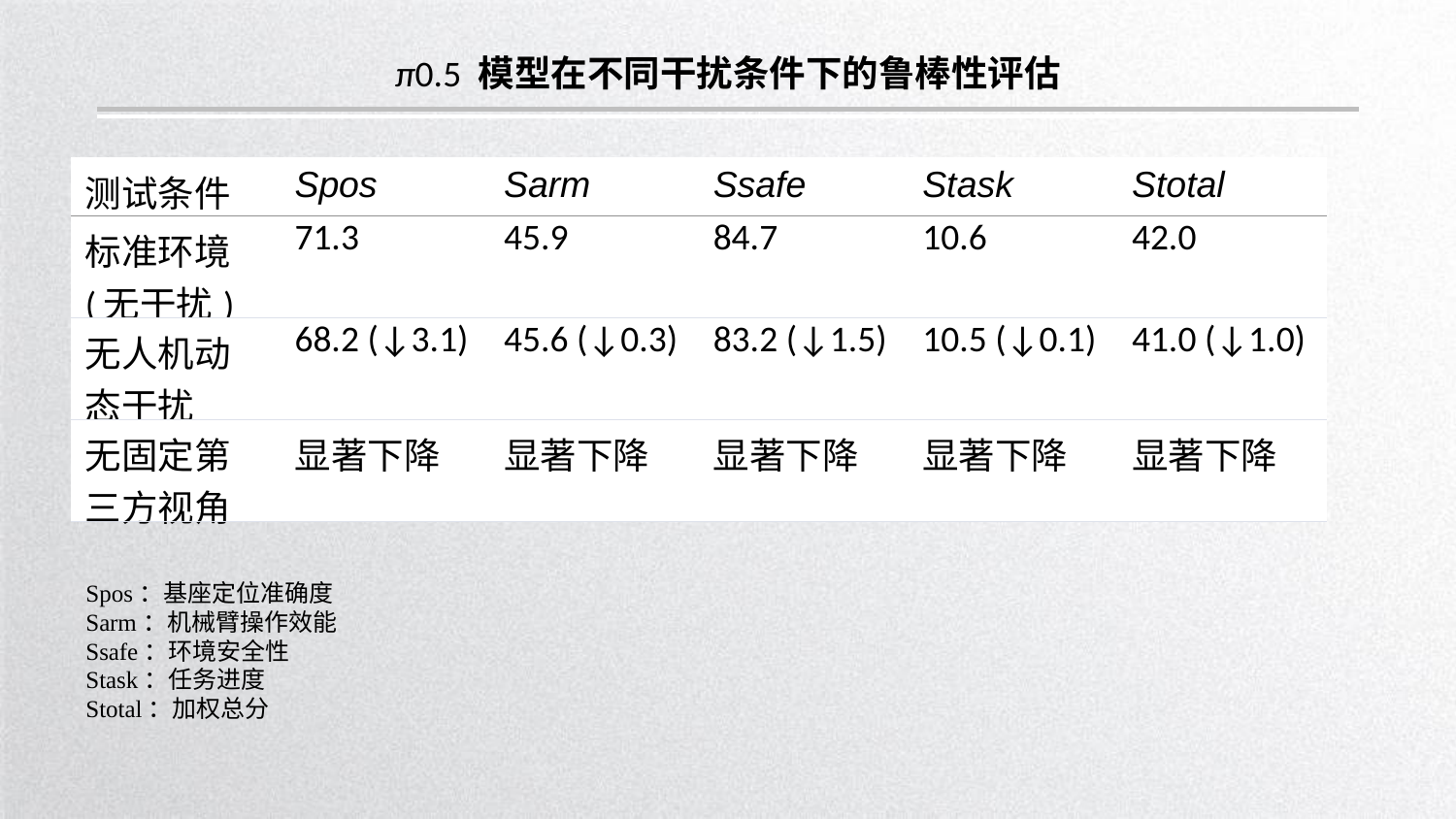

π0.5​ 模型在不同干扰条件下的鲁棒性评估
| 测试条件 | Spos​ | Sarm​ | Ssafe​ | Stask​ | Stotal​ |
| --- | --- | --- | --- | --- | --- |
| 标准环境 (无干扰) | 71.3 | 45.9 | 84.7 | 10.6 | 42.0 |
| 无人机动态干扰 | 68.2 (↓3.1) | 45.6 (↓0.3) | 83.2 (↓1.5) | 10.5 (↓0.1) | 41.0 (↓1.0) |
| 无固定第三方视角 | 显著下降 | 显著下降 | 显著下降 | 显著下降 | 显著下降 |
Spos：基座定位准确度
Sarm：机械臂操作效能
Ssafe：环境安全性
Stask：任务进度
Stotal：加权总分